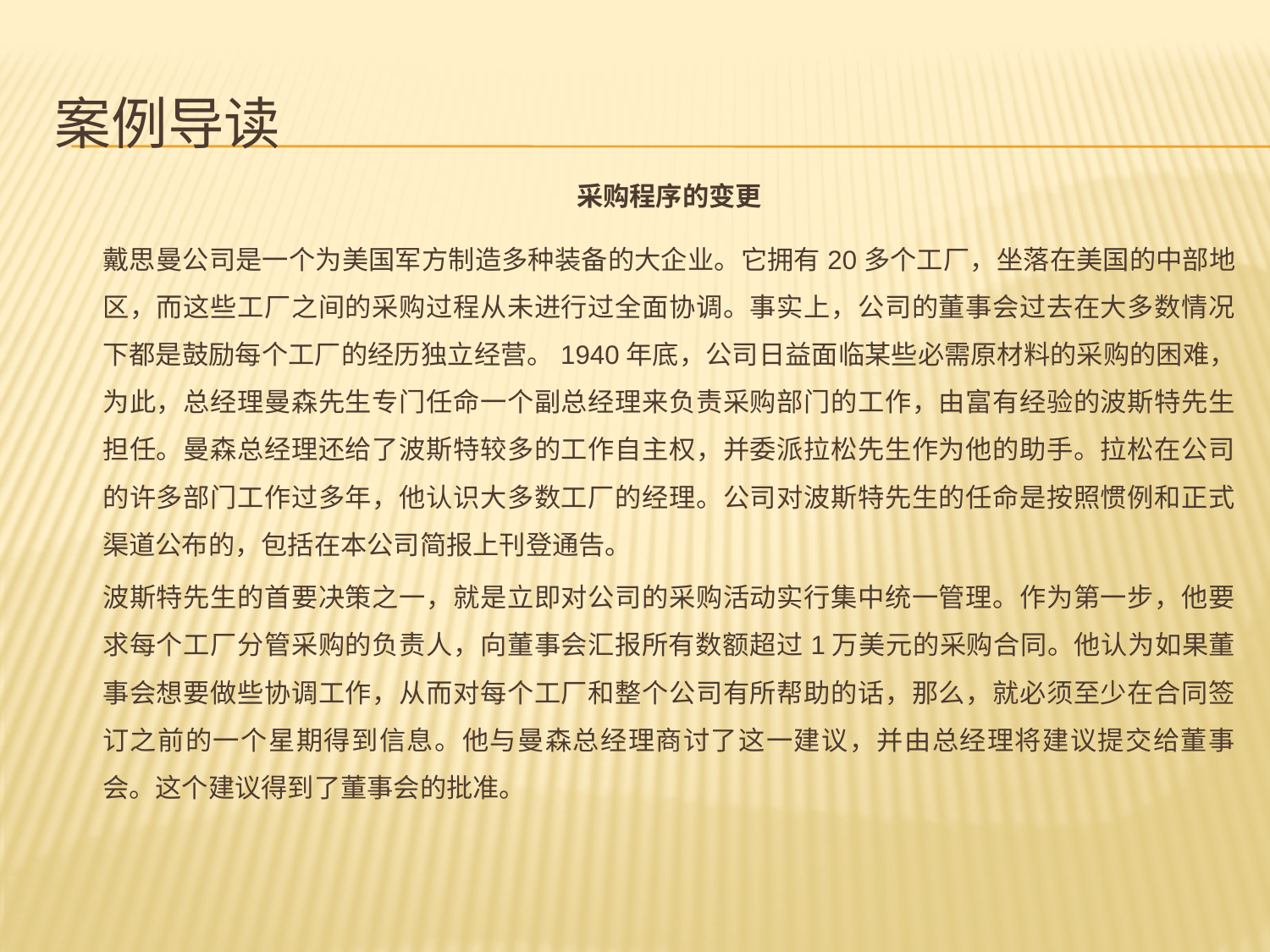

# 案例导读
采购程序的变更
戴思曼公司是一个为美国军方制造多种装备的大企业。它拥有20多个工厂，坐落在美国的中部地区，而这些工厂之间的采购过程从未进行过全面协调。事实上，公司的董事会过去在大多数情况下都是鼓励每个工厂的经历独立经营。1940年底，公司日益面临某些必需原材料的采购的困难，为此，总经理曼森先生专门任命一个副总经理来负责采购部门的工作，由富有经验的波斯特先生担任。曼森总经理还给了波斯特较多的工作自主权，并委派拉松先生作为他的助手。拉松在公司的许多部门工作过多年，他认识大多数工厂的经理。公司对波斯特先生的任命是按照惯例和正式渠道公布的，包括在本公司简报上刊登通告。
波斯特先生的首要决策之一，就是立即对公司的采购活动实行集中统一管理。作为第一步，他要求每个工厂分管采购的负责人，向董事会汇报所有数额超过1万美元的采购合同。他认为如果董事会想要做些协调工作，从而对每个工厂和整个公司有所帮助的话，那么，就必须至少在合同签订之前的一个星期得到信息。他与曼森总经理商讨了这一建议，并由总经理将建议提交给董事会。这个建议得到了董事会的批准。